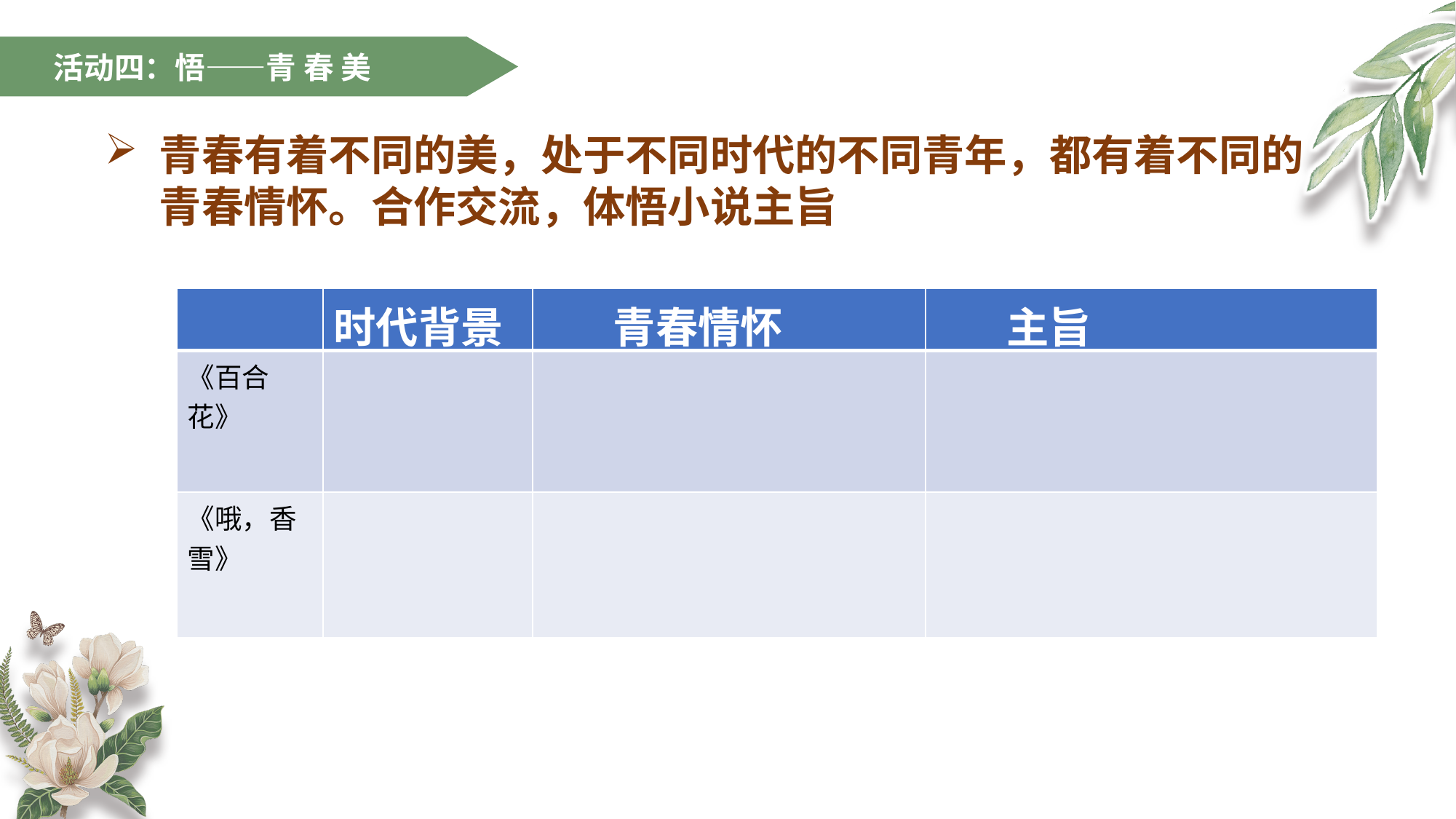

活动四：悟——青 春 美
青春有着不同的美，处于不同时代的不同青年，都有着不同的青春情怀。合作交流，体悟小说主旨

|  | 时代背景 | 青春情怀 | 主旨 |
| --- | --- | --- | --- |
| 《百合花》 |  |  |  |
| 《哦，香雪》 |  |  |  |